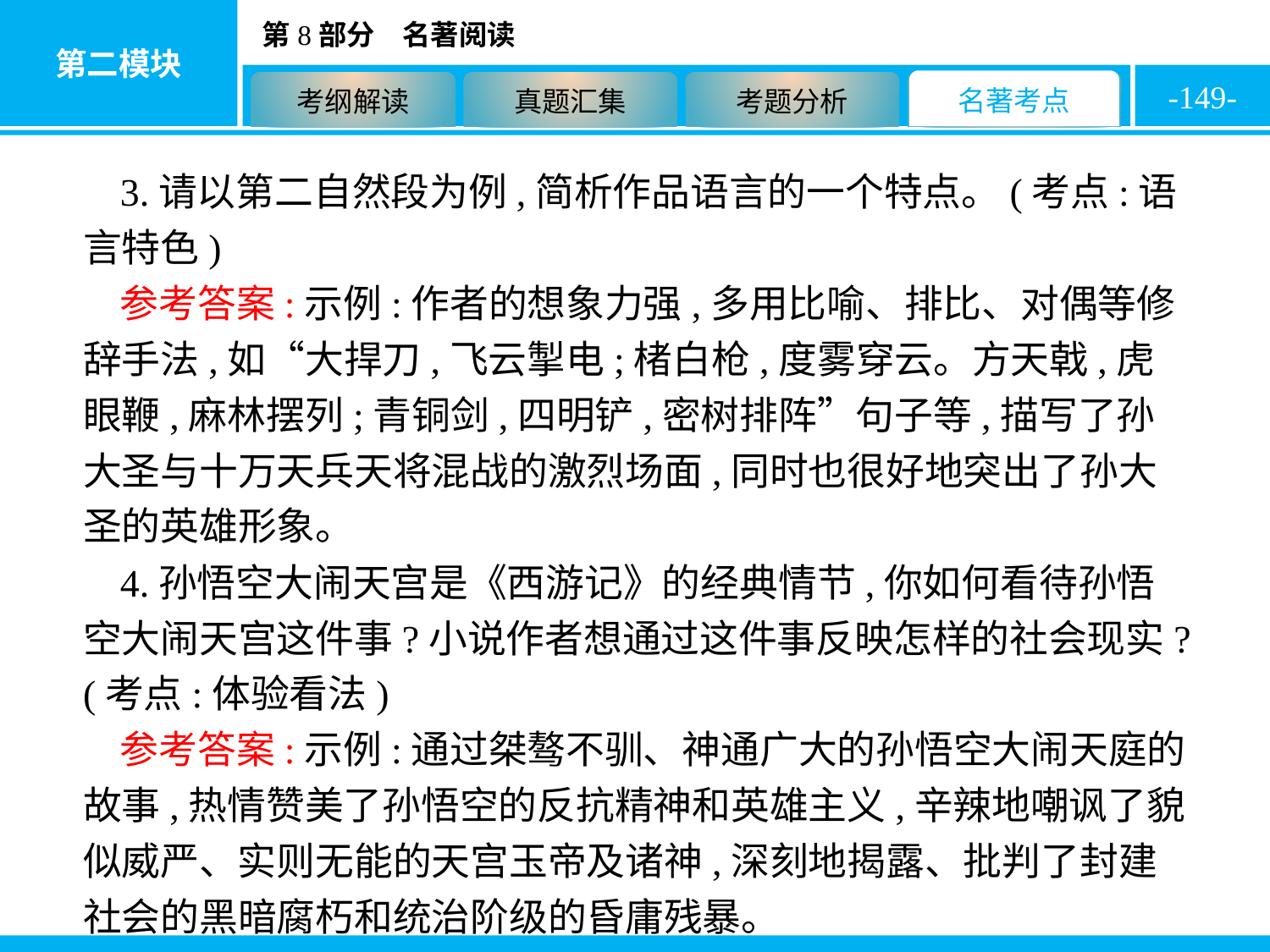

-149-
3.请以第二自然段为例,简析作品语言的一个特点。(考点:语言特色)
参考答案:示例:作者的想象力强,多用比喻、排比、对偶等修辞手法,如“大捍刀,飞云掣电;楮白枪,度雾穿云。方天戟,虎眼鞭,麻林摆列;青铜剑,四明铲,密树排阵”句子等,描写了孙大圣与十万天兵天将混战的激烈场面,同时也很好地突出了孙大圣的英雄形象。
4.孙悟空大闹天宫是《西游记》的经典情节,你如何看待孙悟空大闹天宫这件事?小说作者想通过这件事反映怎样的社会现实?(考点:体验看法)
参考答案:示例:通过桀骜不驯、神通广大的孙悟空大闹天庭的故事,热情赞美了孙悟空的反抗精神和英雄主义,辛辣地嘲讽了貌似威严、实则无能的天宫玉帝及诸神,深刻地揭露、批判了封建社会的黑暗腐朽和统治阶级的昏庸残暴。